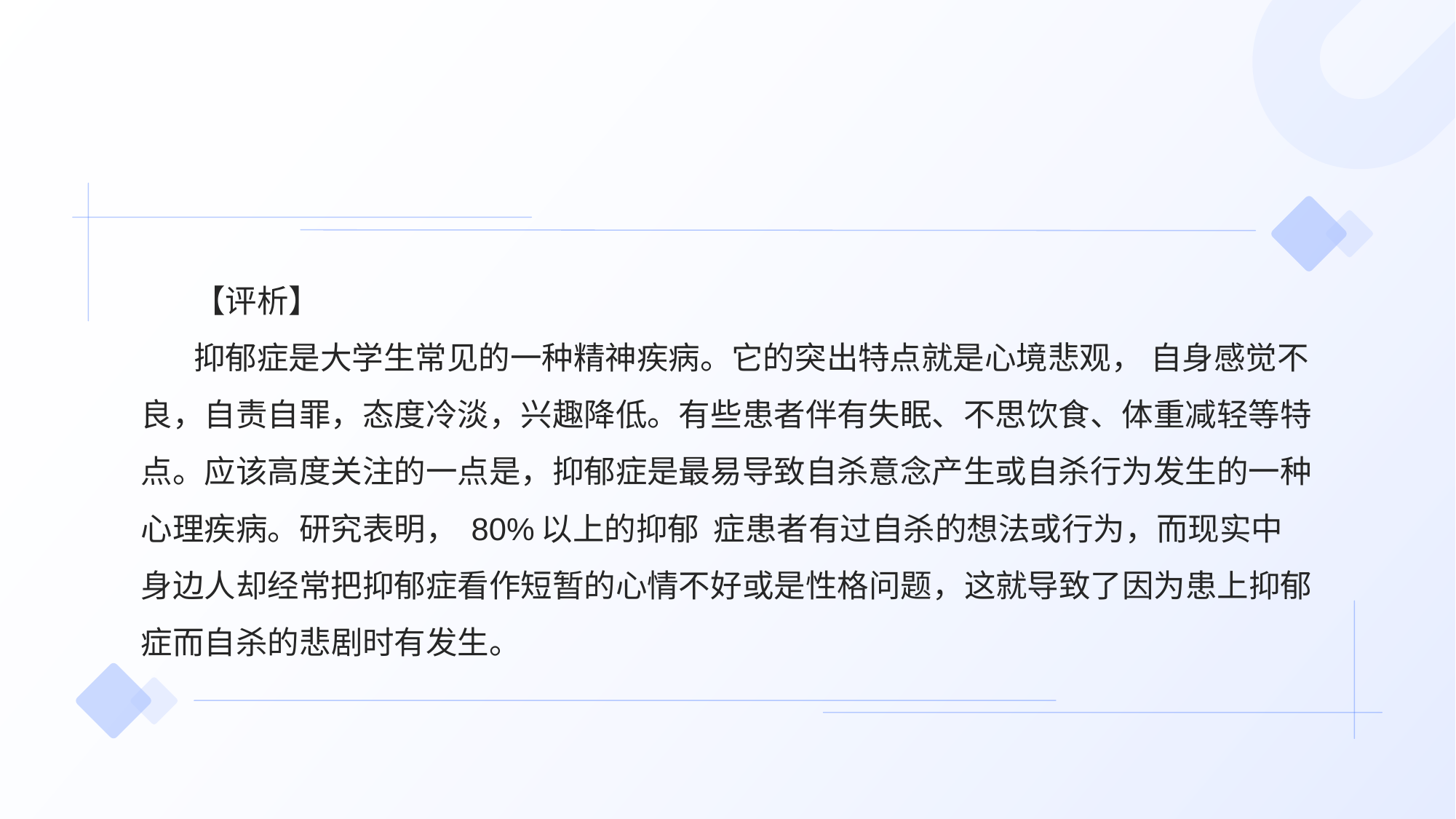

【评析】
抑郁症是大学生常见的一种精神疾病。它的突出特点就是心境悲观， 自身感觉不良，自责自罪，态度冷淡，兴趣降低。有些患者伴有失眠、不思饮食、体重减轻等特点。应该高度关注的一点是，抑郁症是最易导致自杀意念产生或自杀行为发生的一种心理疾病。研究表明， 80%以上的抑郁  症患者有过自杀的想法或行为，而现实中身边人却经常把抑郁症看作短暂的心情不好或是性格问题，这就导致了因为患上抑郁症而自杀的悲剧时有发生。